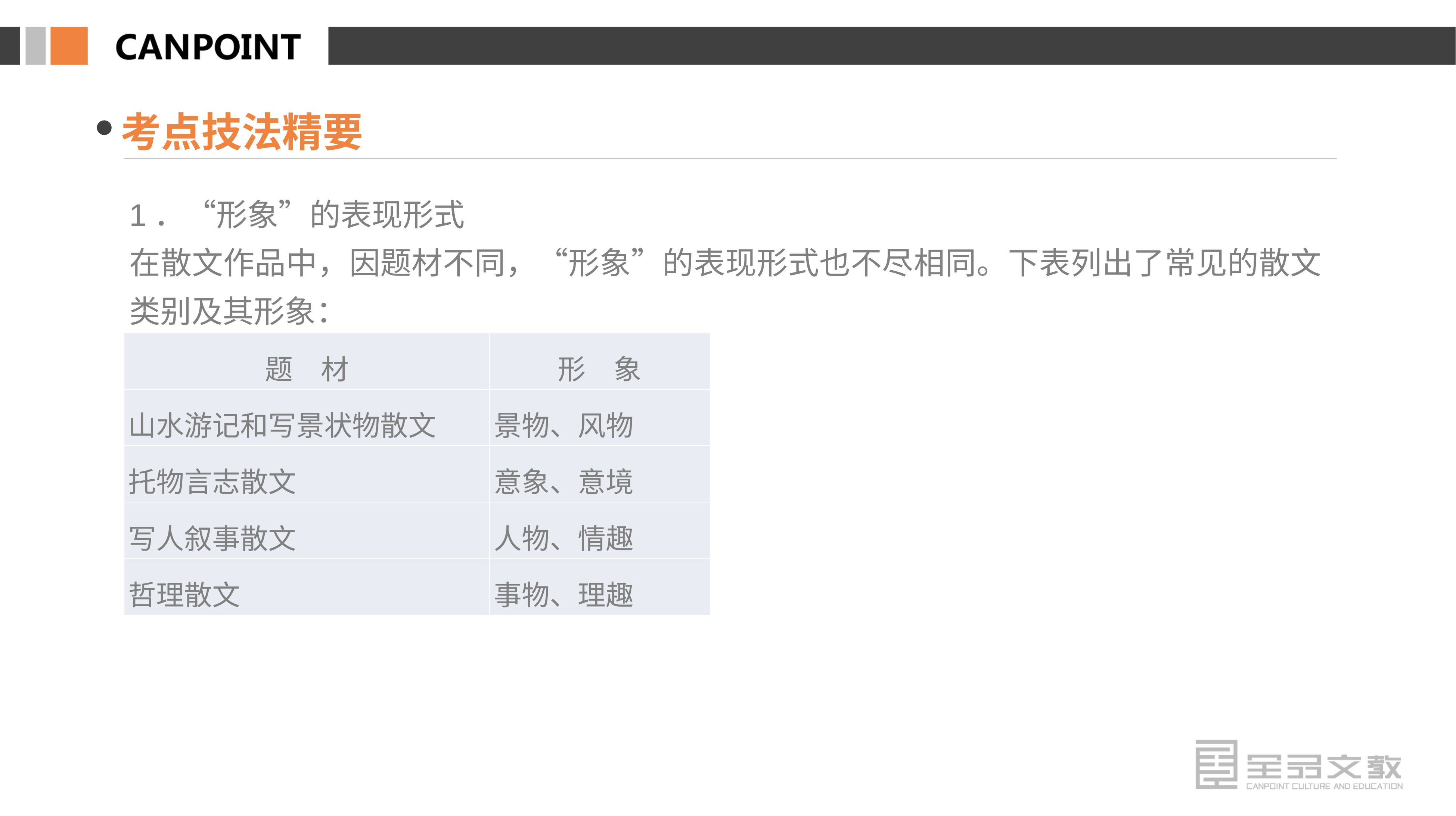

考点技法精要

1．“形象”的表现形式
在散文作品中，因题材不同，“形象”的表现形式也不尽相同。下表列出了常见的散文类别及其形象：

| 题　材 | 形　象 |
| --- | --- |
| 山水游记和写景状物散文 | 景物、风物 |
| 托物言志散文 | 意象、意境 |
| 写人叙事散文 | 人物、情趣 |
| 哲理散文 | 事物、理趣 |